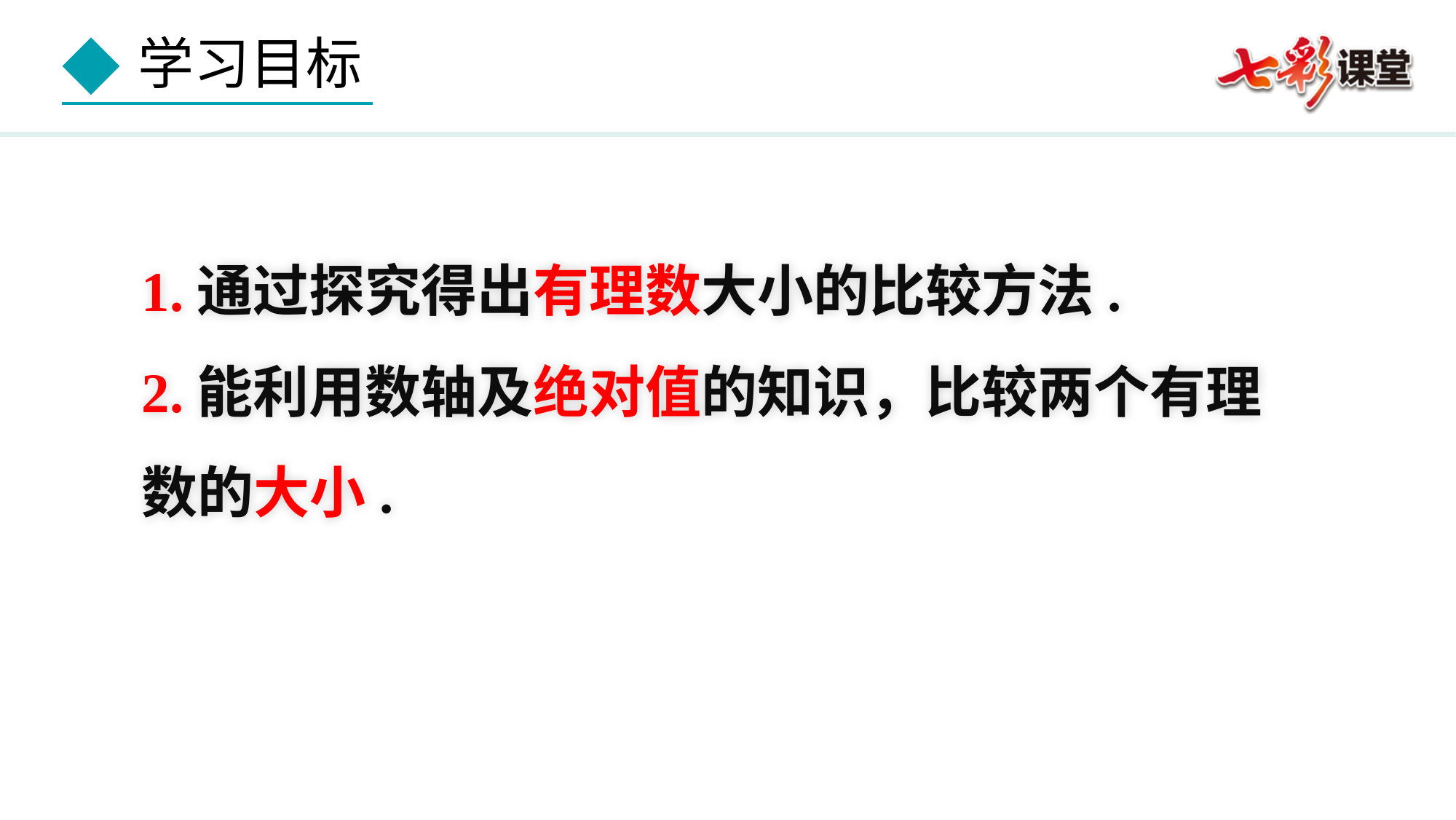

1.通过探究得出有理数大小的比较方法.
2.能利用数轴及绝对值的知识，比较两个有理数的大小.